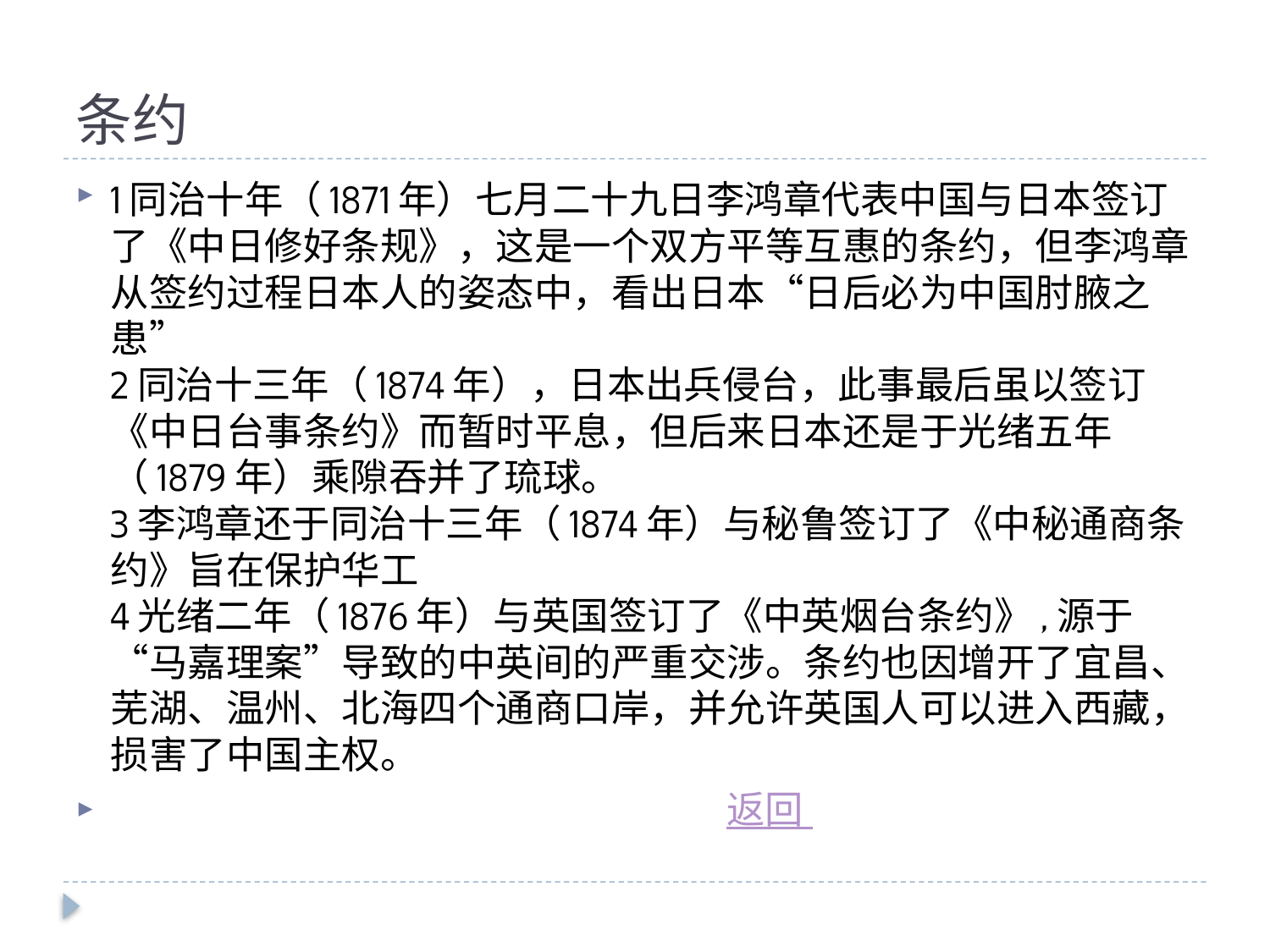

# 条约
1同治十年（1871年）七月二十九日李鸿章代表中国与日本签订了《中日修好条规》，这是一个双方平等互惠的条约，但李鸿章从签约过程日本人的姿态中，看出日本“日后必为中国肘腋之患”
2同治十三年（1874年），日本出兵侵台，此事最后虽以签订《中日台事条约》而暂时平息，但后来日本还是于光绪五年（1879年）乘隙吞并了琉球。
3李鸿章还于同治十三年（1874年）与秘鲁签订了《中秘通商条约》旨在保护华工
4光绪二年（1876年）与英国签订了《中英烟台条约》,源于“马嘉理案”导致的中英间的严重交涉。条约也因增开了宜昌、芜湖、温州、北海四个通商口岸，并允许英国人可以进入西藏，损害了中国主权。
                                                                       返回